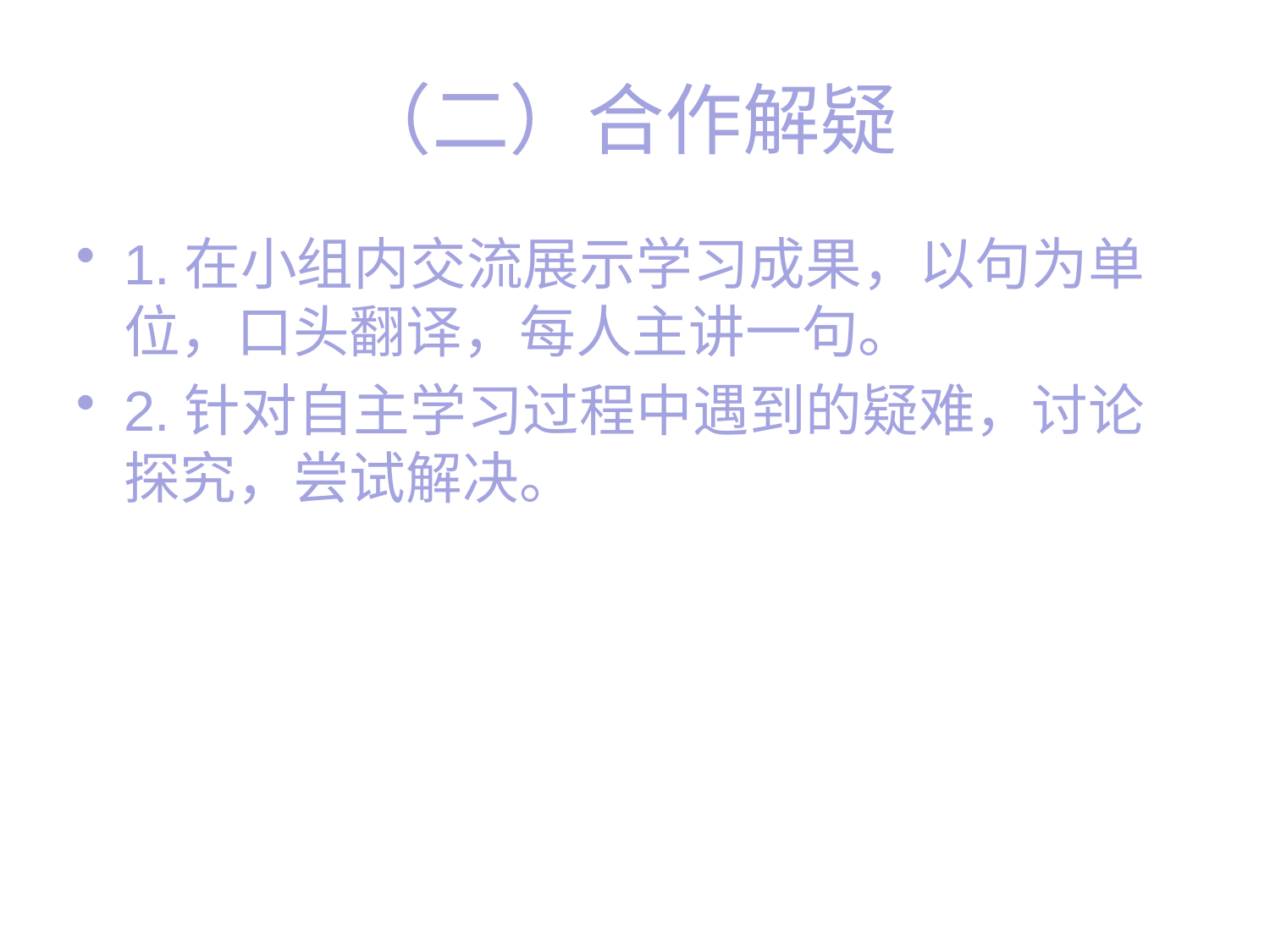

# （二）合作解疑
1.在小组内交流展示学习成果，以句为单位，口头翻译，每人主讲一句。
2.针对自主学习过程中遇到的疑难，讨论探究，尝试解决。